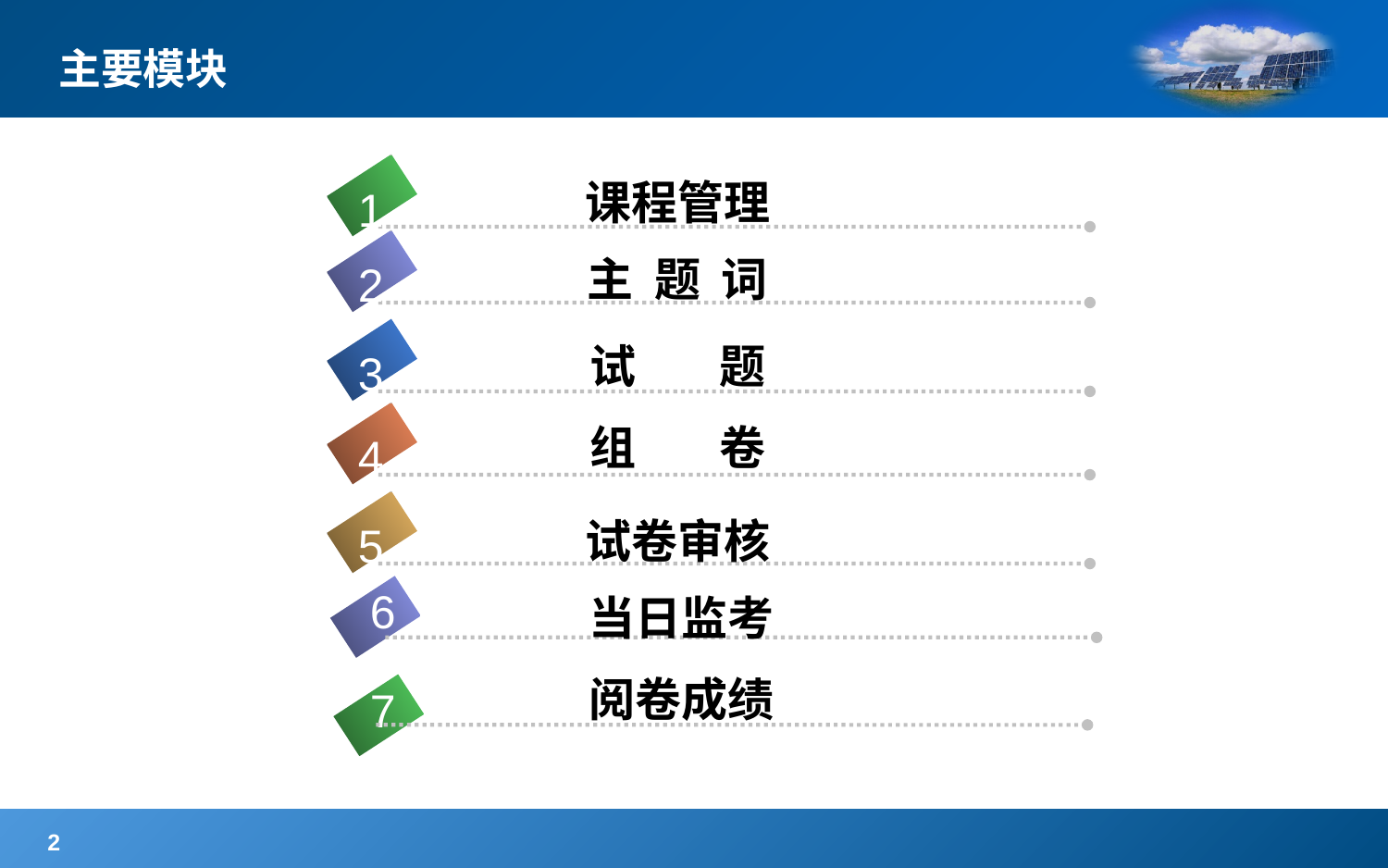

# 主要模块
课程管理

1

主  题  词

2

试        题

3

组        卷

4

试卷审核

5

6
7

当日监考

阅卷成绩